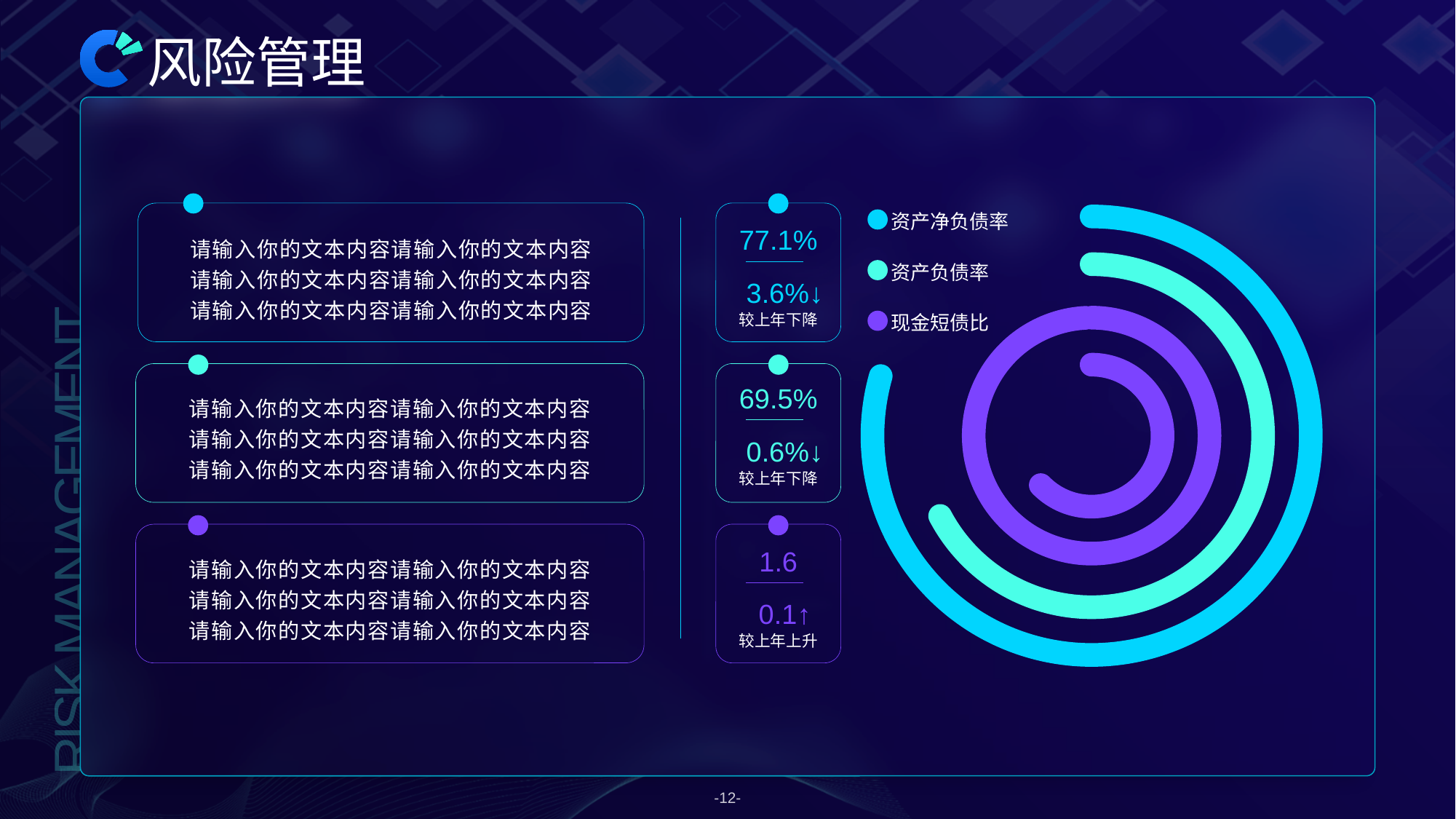

# 风险管理

请输入你的文本内容请输入你的文本内容
请输入你的文本内容请输入你的文本内容
请输入你的文本内容请输入你的文本内容

资产净负债率

资产负债率

现金短债比
77.1%
3.6%↓
较上年下降

请输入你的文本内容请输入你的文本内容
请输入你的文本内容请输入你的文本内容
请输入你的文本内容请输入你的文本内容

69.5%
RISK MANAGEMENT

0.6%↓
较上年下降

请输入你的文本内容请输入你的文本内容
请输入你的文本内容请输入你的文本内容
请输入你的文本内容请输入你的文本内容

1.6
0.1↑
较上年上升
-12-